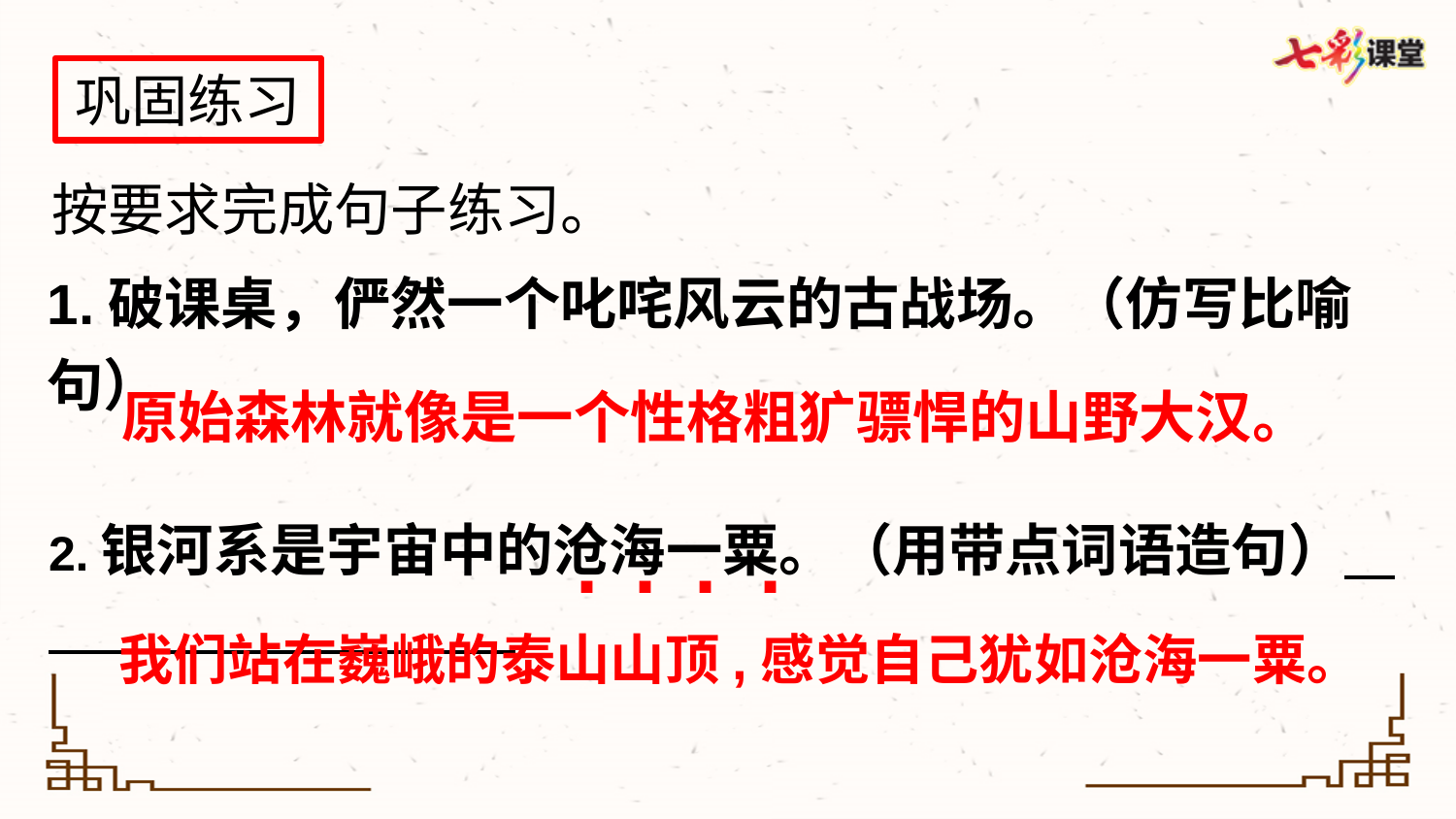

巩固练习
按要求完成句子练习。
1.破课桌，俨然一个叱咤风云的古战场。（仿写比喻句）
原始森林就像是一个性格粗犷骠悍的山野大汉。
2.银河系是宇宙中的沧海一粟。（用带点词语造句）
.
.
.
.
我们站在巍峨的泰山山顶,感觉自己犹如沧海一粟。